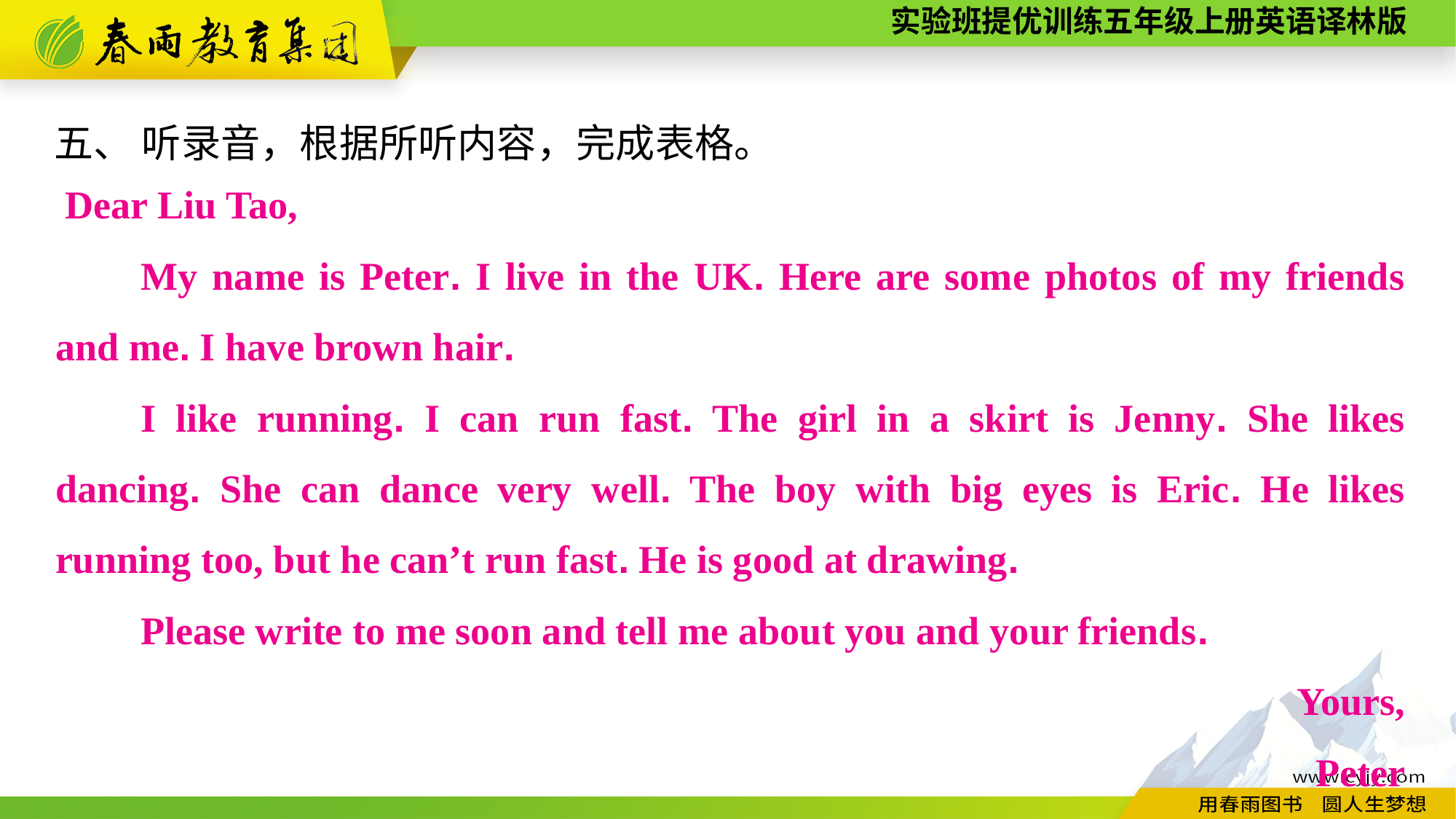

五、 听录音，根据所听内容，完成表格。
 Dear Liu Tao,
My name is Peter. I live in the UK. Here are some photos of my friends and me. I have brown hair.
I like running. I can run fast. The girl in a skirt is Jenny. She likes dancing. She can dance very well. The boy with big eyes is Eric. He likes running too, but he can’t run fast. He is good at drawing.
Please write to me soon and tell me about you and your friends.
Yours,
Peter